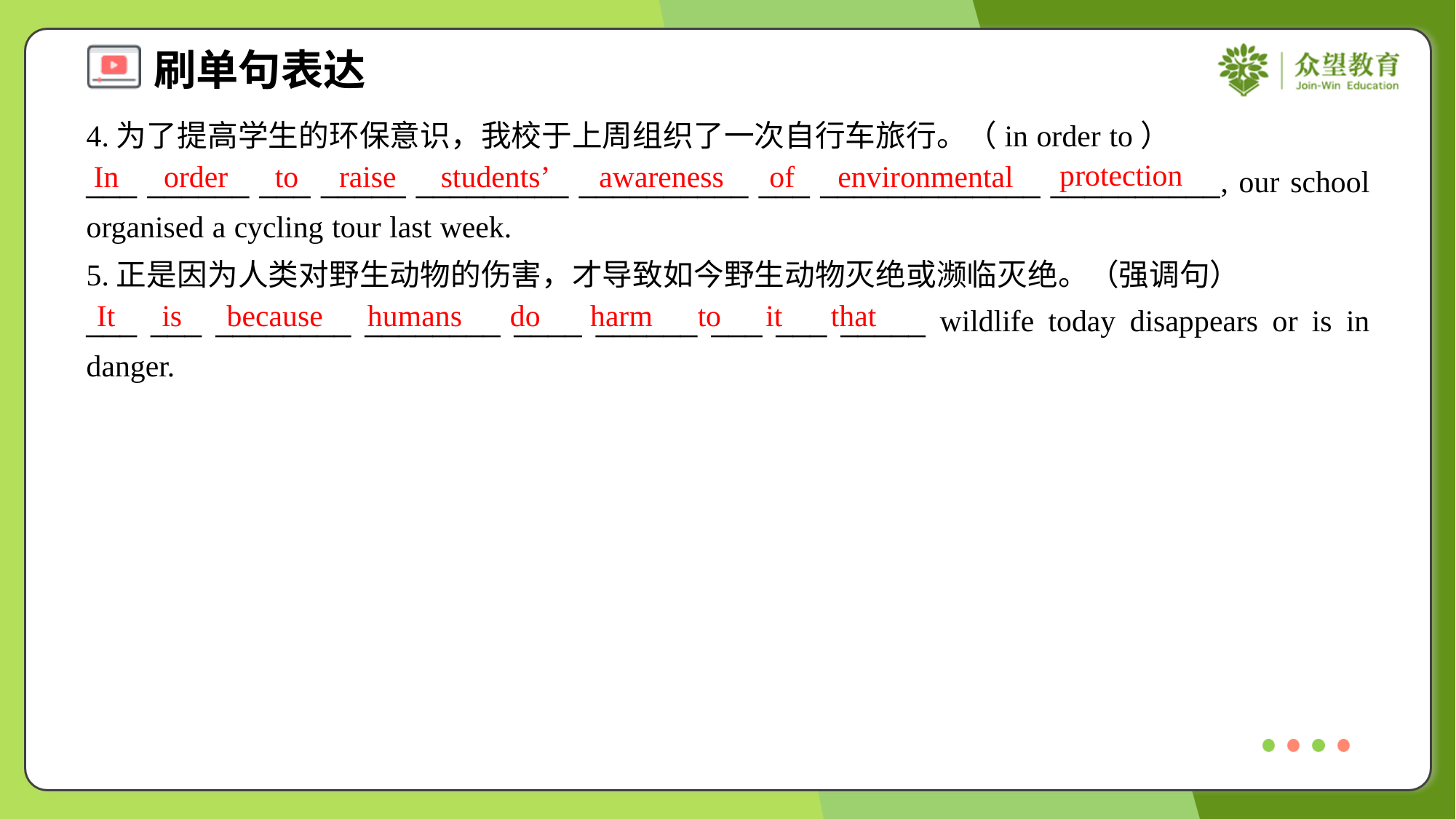

4.为了提高学生的环保意识，我校于上周组织了一次自行车旅行。（in order to）
___ ______ ___ _____ _________ __________ ___ _____________ __________, our school organised a cycling tour last week.
protection
In
order
to
raise
students’
awareness
of
environmental
5.正是因为人类对野生动物的伤害，才导致如今野生动物灭绝或濒临灭绝。（强调句）
___ ___ ________ ________ ____ ______ ___ ___ _____ wildlife today disappears or is in danger.
It
is
because
humans
do
harm
to
it
that